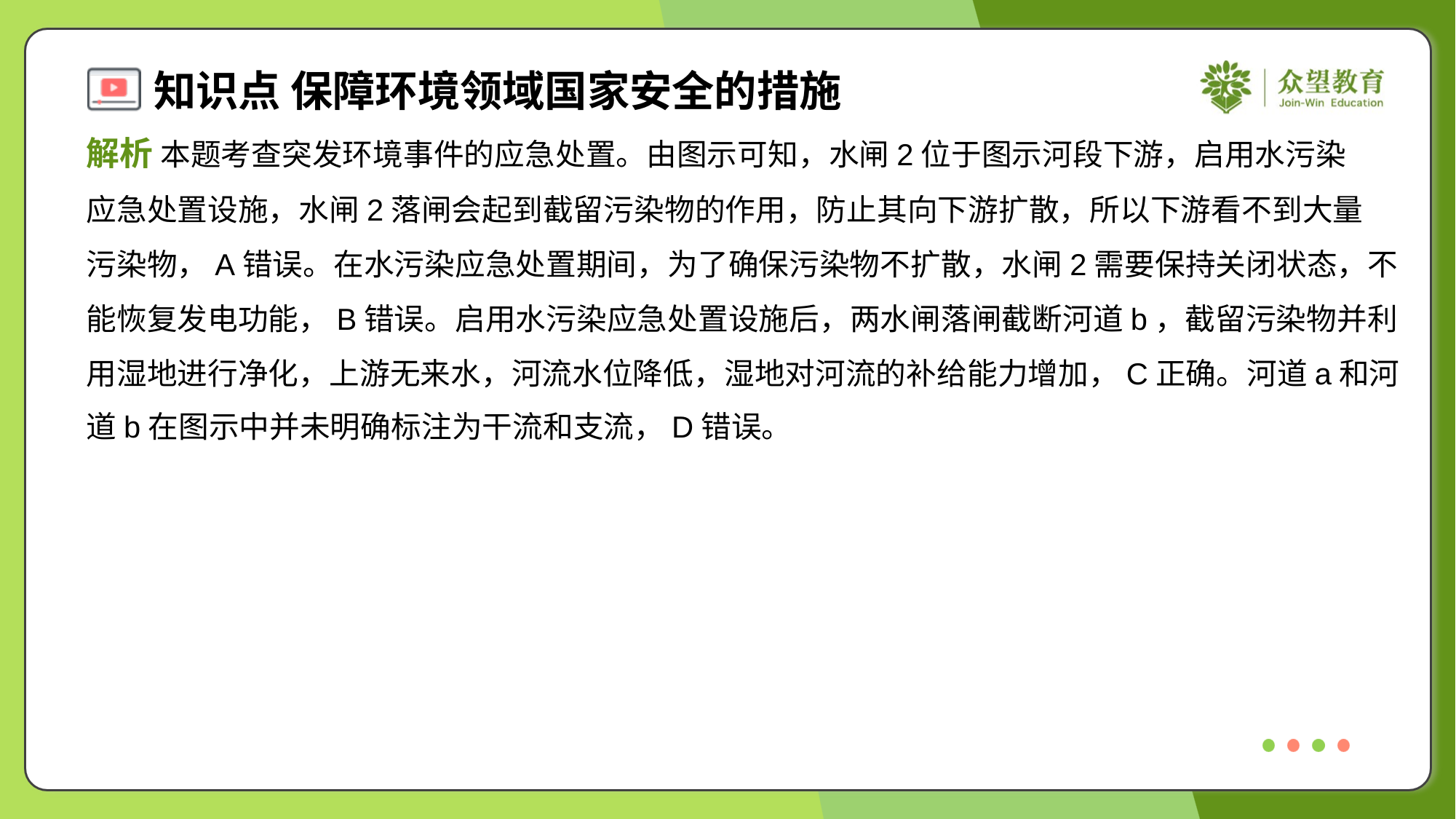

解析 本题考查突发环境事件的应急处置。由图示可知，水闸2位于图示河段下游，启用水污染
应急处置设施，水闸2落闸会起到截留污染物的作用，防止其向下游扩散，所以下游看不到大量
污染物，A错误。在水污染应急处置期间，为了确保污染物不扩散，水闸2需要保持关闭状态，不
能恢复发电功能，B错误。启用水污染应急处置设施后，两水闸落闸截断河道b，截留污染物并利
用湿地进行净化，上游无来水，河流水位降低，湿地对河流的补给能力增加，C正确。河道a和河
道b在图示中并未明确标注为干流和支流，D错误。